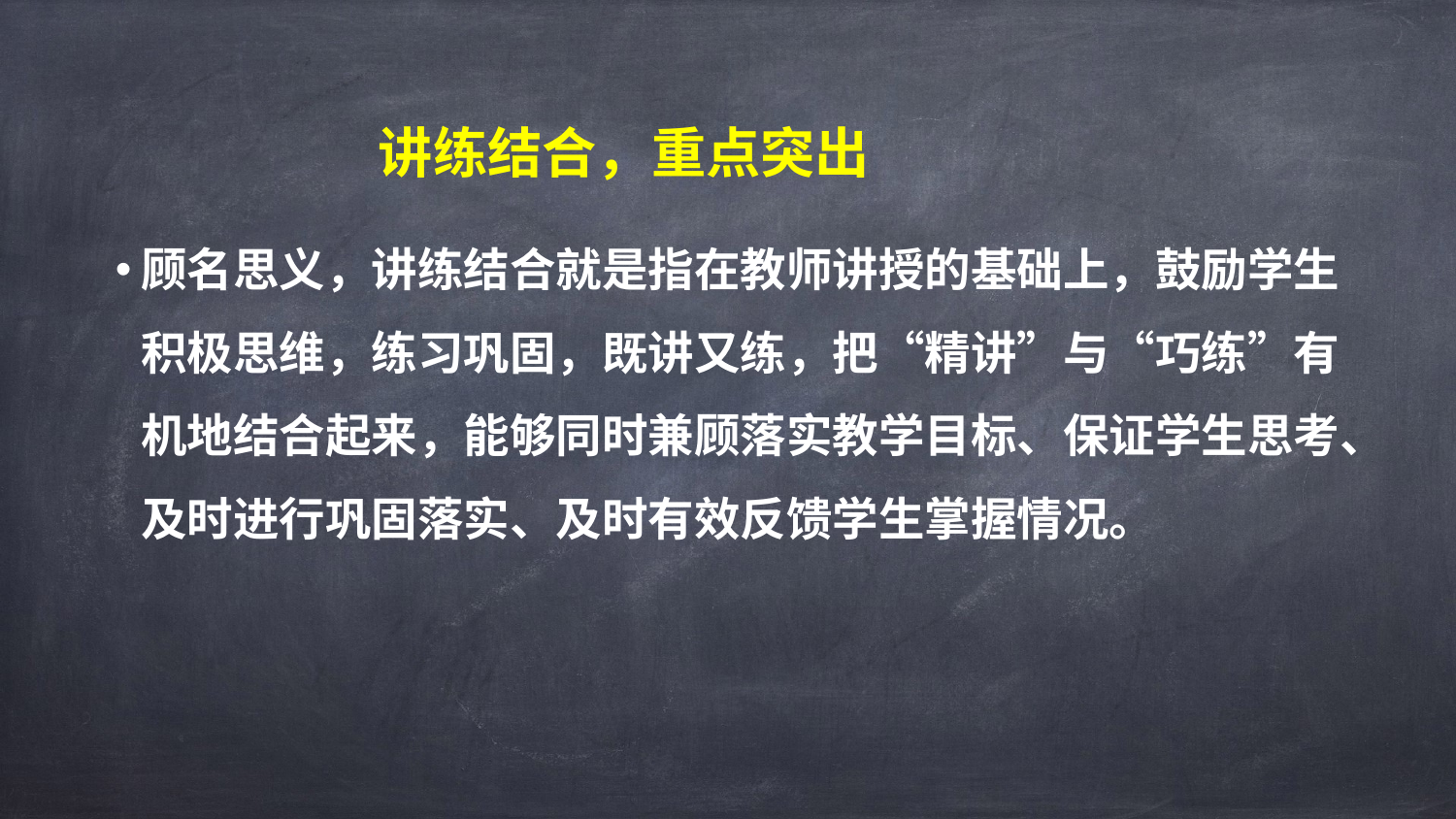

讲练结合，重点突出
顾名思义，讲练结合就是指在教师讲授的基础上，鼓励学生积极思维，练习巩固，既讲又练，把“精讲”与“巧练”有机地结合起来，能够同时兼顾落实教学目标、保证学生思考、及时进行巩固落实、及时有效反馈学生掌握情况。